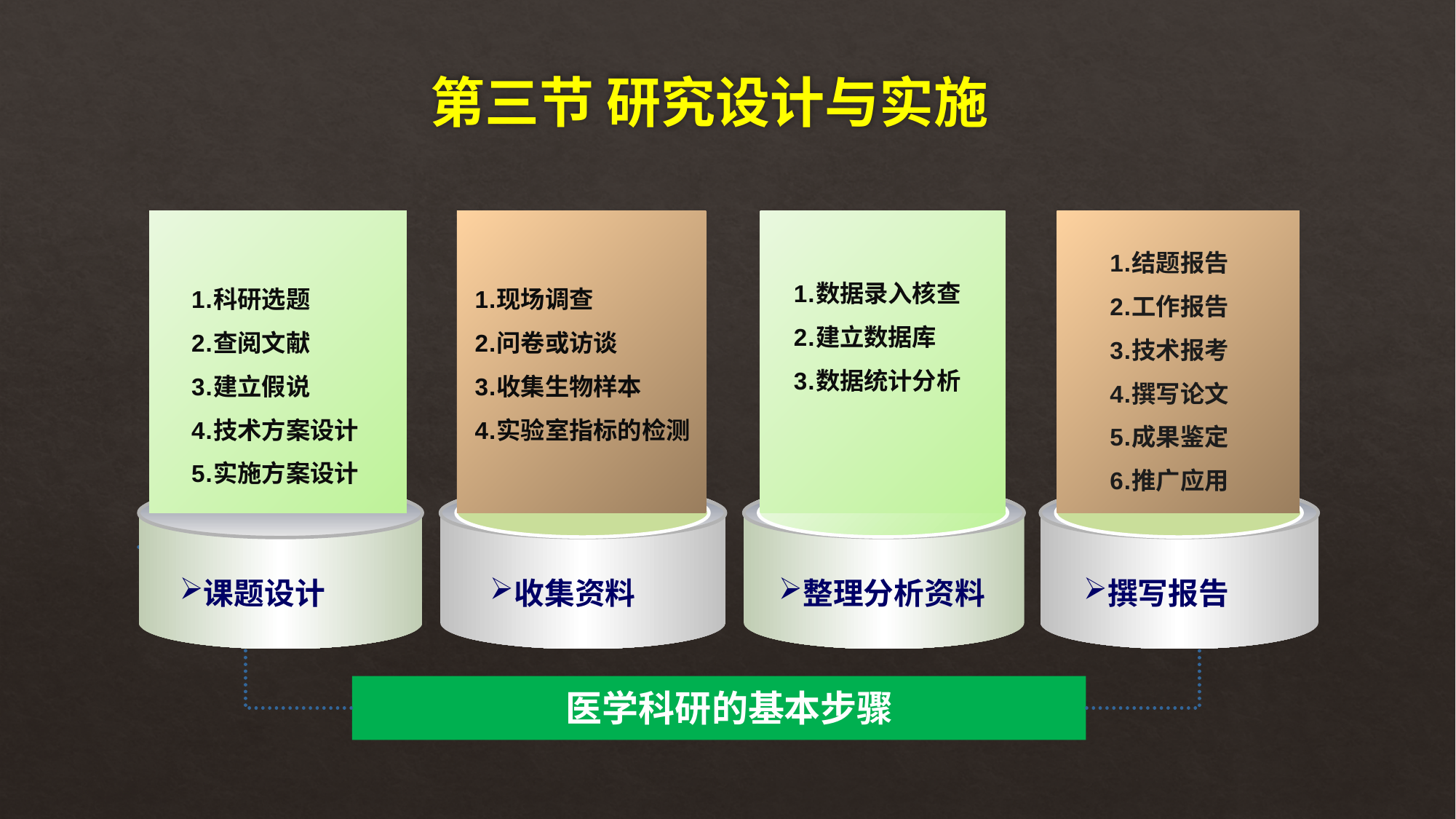

# 第三节 研究设计与实施

结题报告
工作报告
技术报考
撰写论文
成果鉴定
推广应用

数据录入核查
建立数据库
数据统计分析

科研选题
查阅文献
建立假说
技术方案设计
实施方案设计
现场调查
问卷或访谈
收集生物样本
实验室指标的检测

课题设计
收集资料
整理分析资料
撰写报告

医学科研的基本步骤